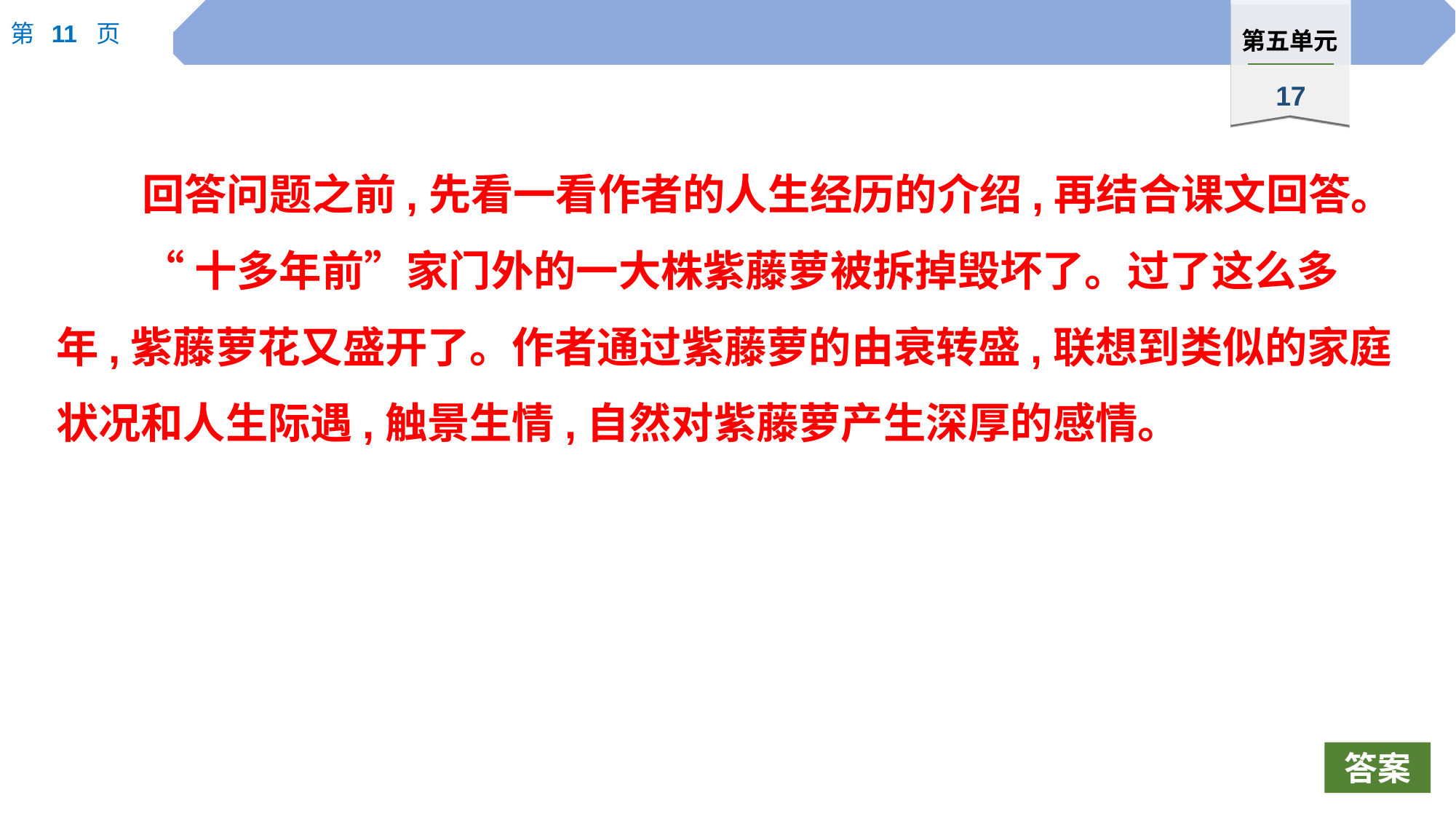

回答问题之前,先看一看作者的人生经历的介绍,再结合课文回答。
“十多年前”家门外的一大株紫藤萝被拆掉毁坏了。过了这么多年,紫藤萝花又盛开了。作者通过紫藤萝的由衰转盛,联想到类似的家庭状况和人生际遇,触景生情,自然对紫藤萝产生深厚的感情。
答案